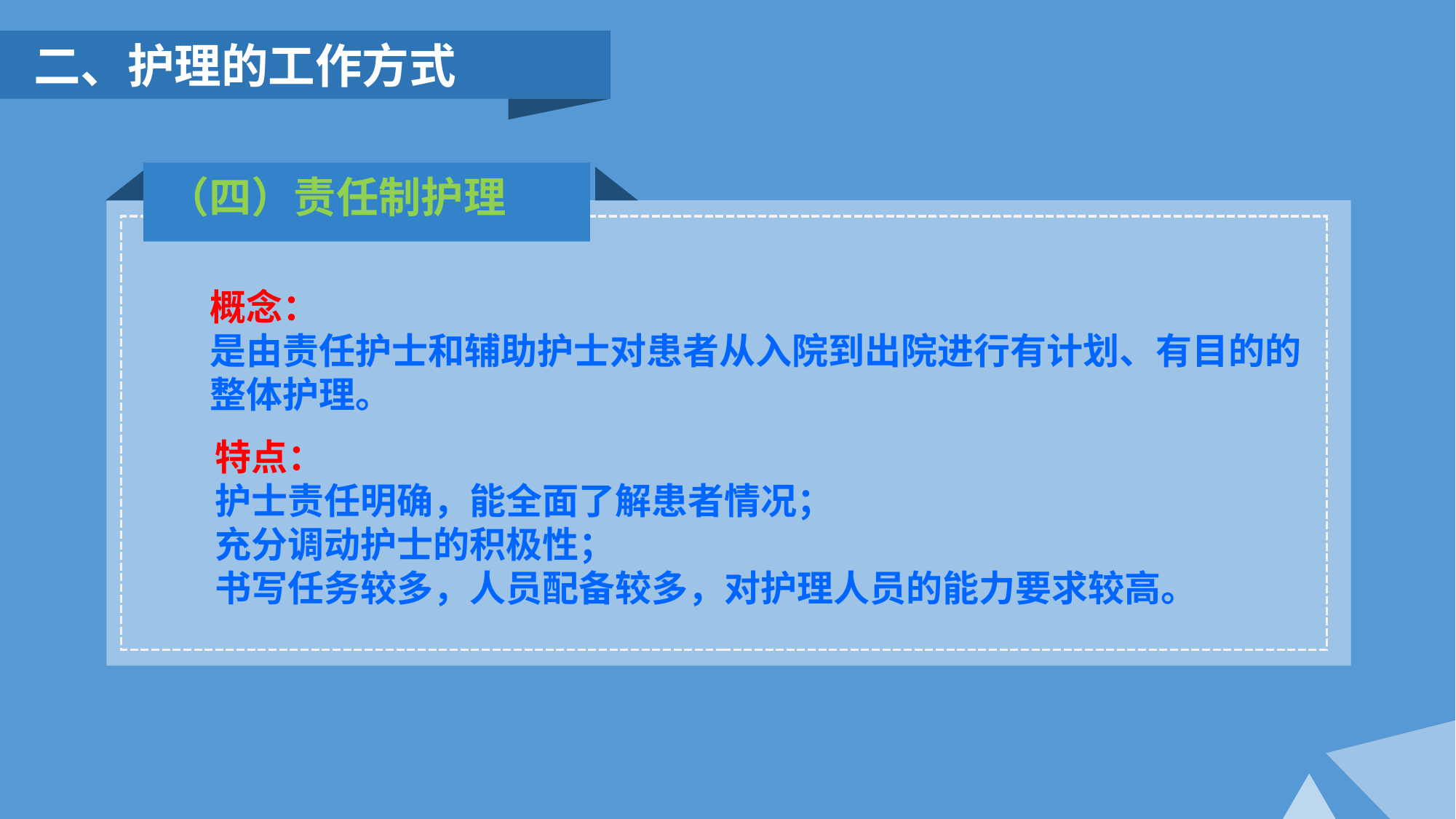

二、护理的工作方式

（四）责任制护理

概念：
是由责任护士和辅助护士对患者从入院到出院进行有计划、有目的的整体护理。

特点：
护士责任明确，能全面了解患者情况；
充分调动护士的积极性；
书写任务较多，人员配备较多，对护理人员的能力要求较高。